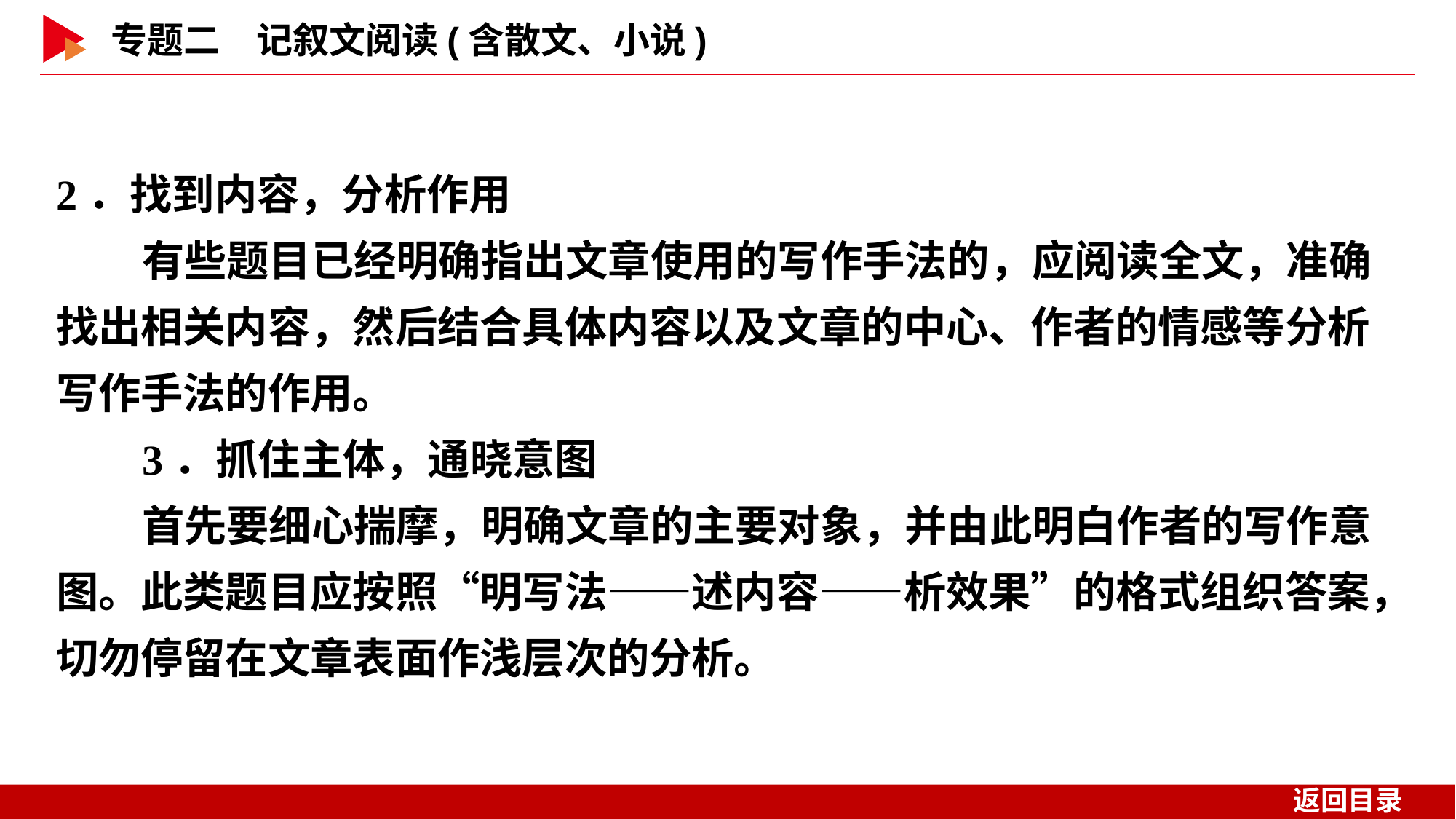

2．找到内容，分析作用
有些题目已经明确指出文章使用的写作手法的，应阅读全文，准确找出相关内容，然后结合具体内容以及文章的中心、作者的情感等分析写作手法的作用。
3．抓住主体，通晓意图
首先要细心揣摩，明确文章的主要对象，并由此明白作者的写作意图。此类题目应按照“明写法——述内容——析效果”的格式组织答案，切勿停留在文章表面作浅层次的分析。